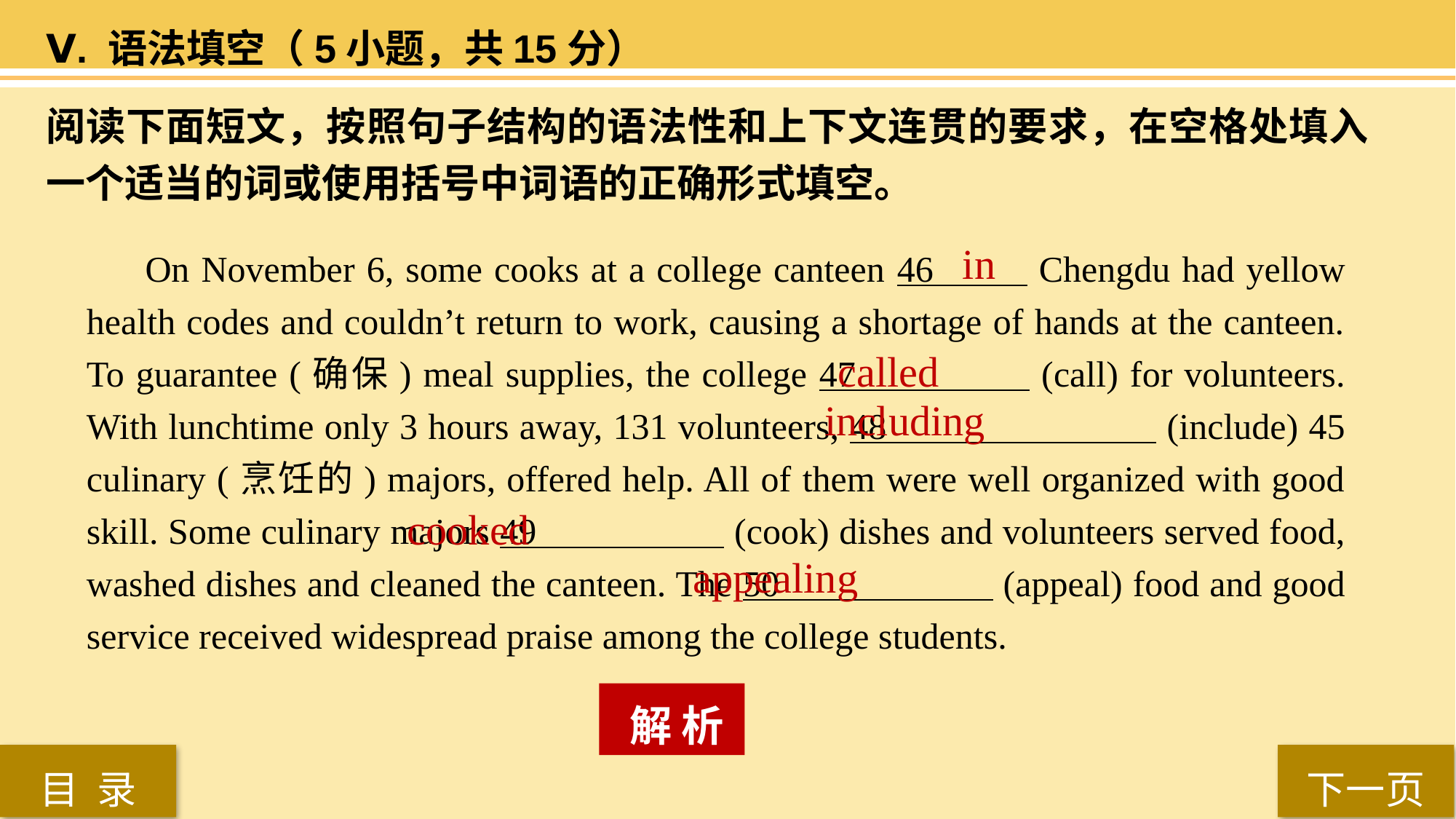

Ⅴ. 语法填空（5小题，共15分）
阅读下面短文，按照句子结构的语法性和上下文连贯的要求，在空格处填入一个适当的词或使用括号中词语的正确形式填空。
     On November 6, some cooks at a college canteen 46         Chengdu had yellow health codes and couldn’t return to work, causing a shortage of hands at the canteen. To guarantee (确保) meal supplies, the college 47                (call) for volunteers. With lunchtime only 3 hours away, 131 volunteers, 48                           (include) 45 culinary (烹饪的) majors, offered help. All of them were well organized with good skill. Some culinary majors 49                    (cook) dishes and volunteers served food, washed dishes and cleaned the canteen. The 50                      (appeal) food and good service received widespread praise among the college students.
in
 called
including
 cooked
appealing
 解 析